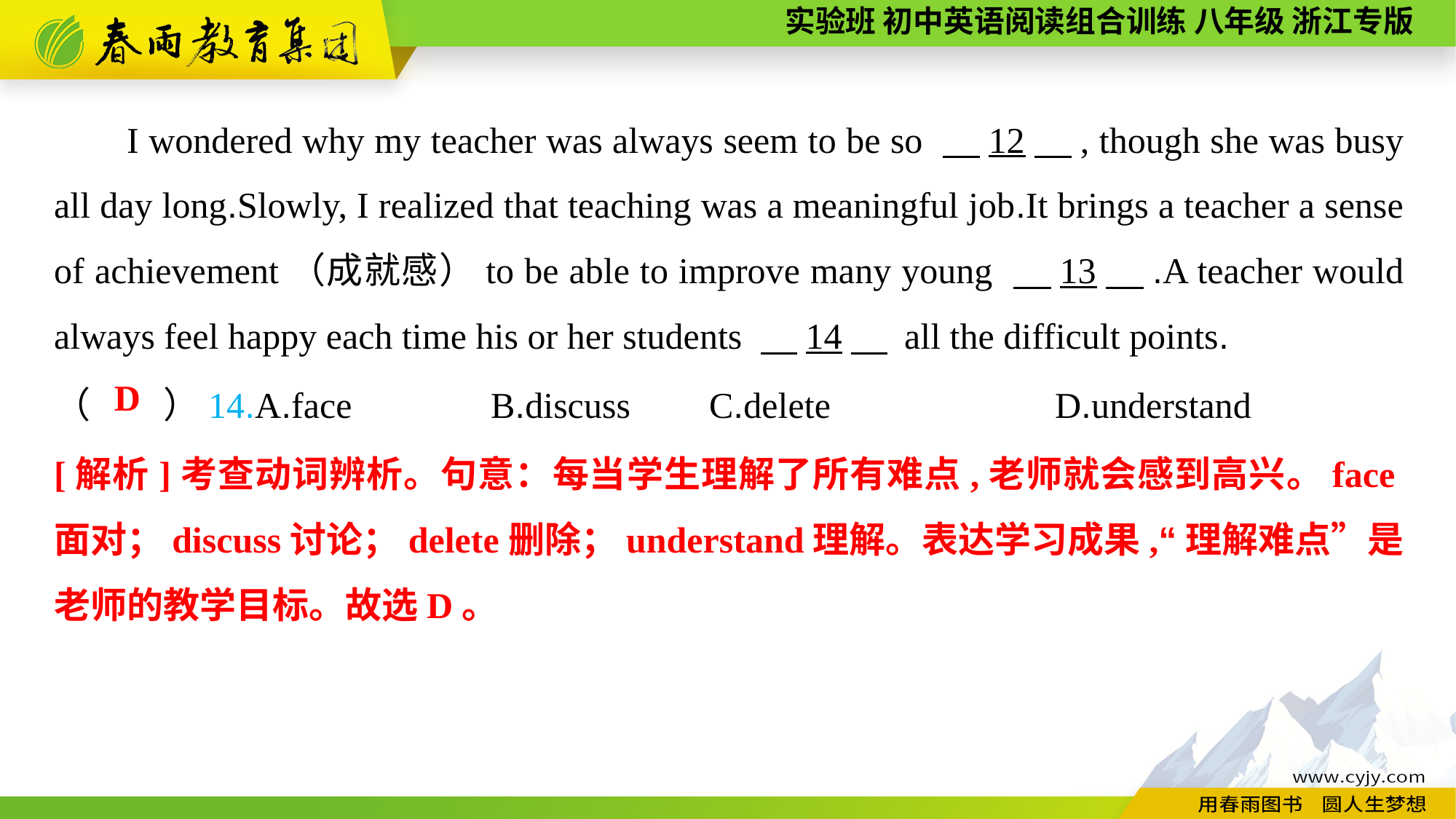

I wondered why my teacher was always seem to be so 　12　, though she was busy all day long.Slowly, I realized that teaching was a meaningful job.It brings a teacher a sense of achievement（成就感）to be able to improve many young 　13　.A teacher would always feel happy each time his or her students 　14　 all the difficult points.
（　　）14.A.face		B.discuss	C.delete		  D.understand
D
[解析]考查动词辨析。句意：每当学生理解了所有难点,老师就会感到高兴。face面对；discuss讨论；delete删除；understand理解。表达学习成果,“理解难点”是老师的教学目标。故选D。